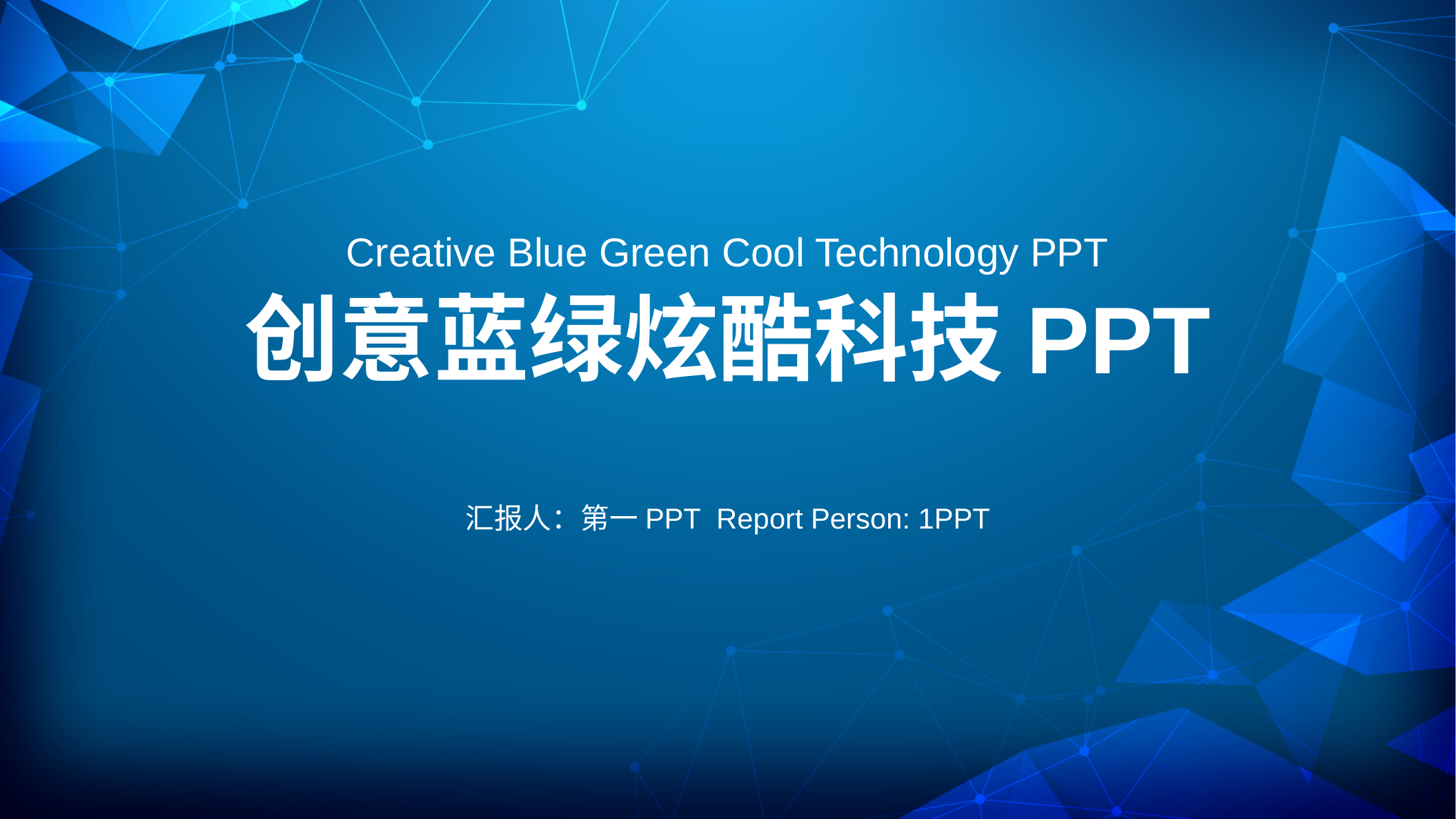

Creative Blue Green Cool Technology PPT
创意蓝绿炫酷科技PPT
汇报人：第一PPT  Report Person: 1PPT